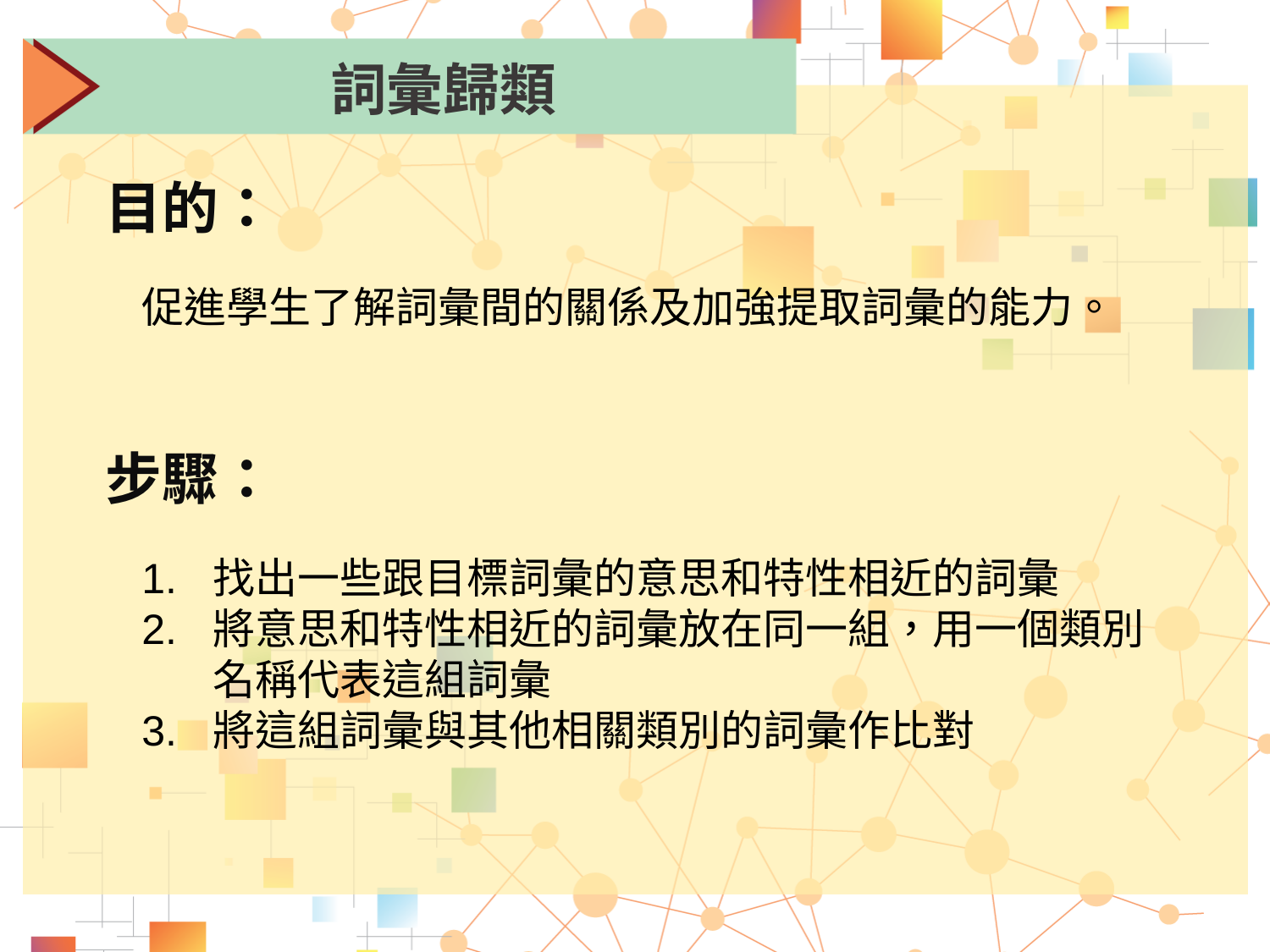

詞彙歸類
目的：
促進學生了解詞彙間的關係及加強提取詞彙的能力。
步驟：
找出一些跟目標詞彙的意思和特性相近的詞彙
將意思和特性相近的詞彙放在同一組，用一個類別名稱代表這組詞彙
將這組詞彙與其他相關類別的詞彙作比對